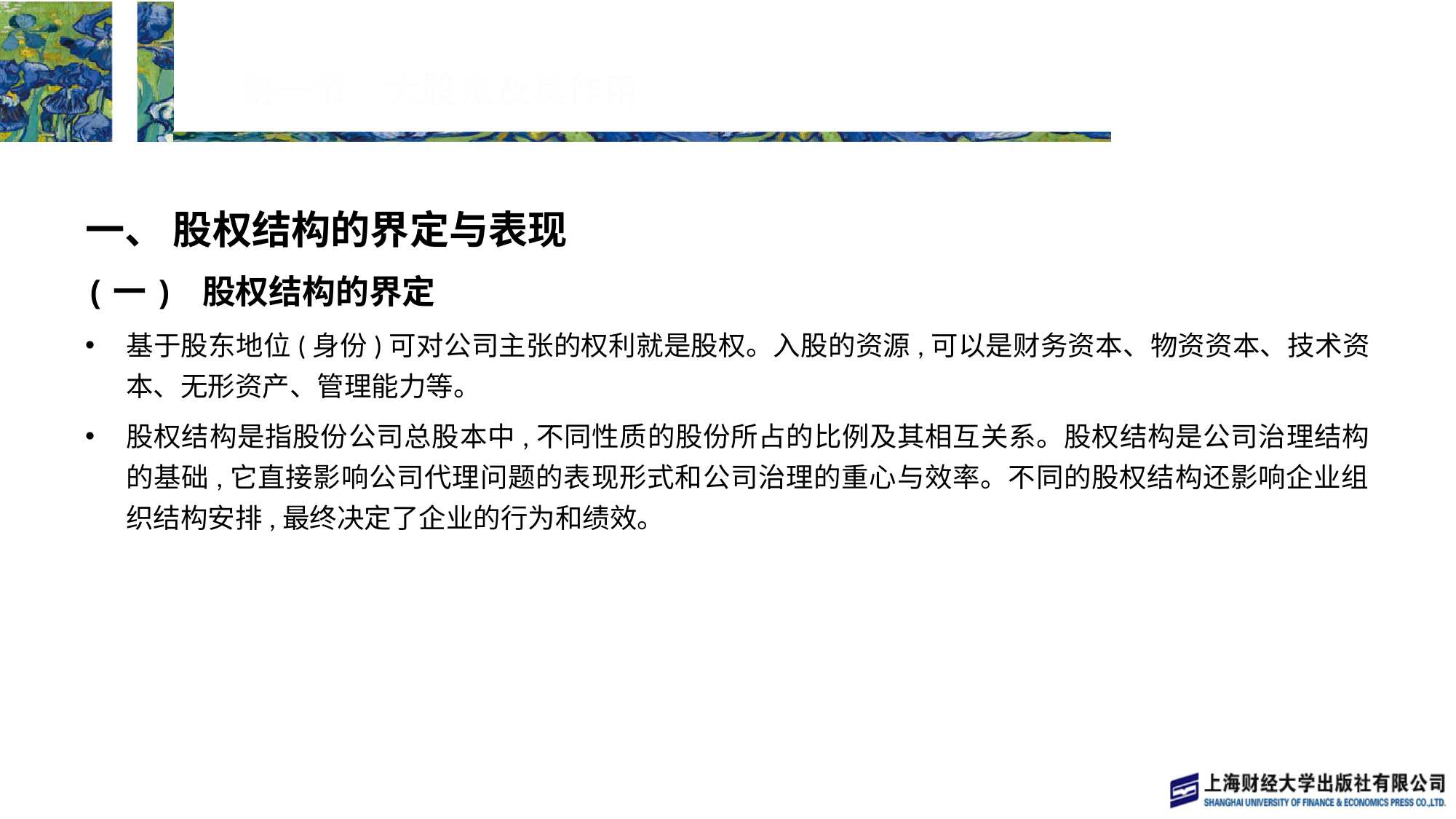

# 第一节　大股东及其作用
一、 股权结构的界定与表现
(一) 股权结构的界定
基于股东地位(身份)可对公司主张的权利就是股权。入股的资源,可以是财务资本、物资资本、技术资本、无形资产、管理能力等。
股权结构是指股份公司总股本中,不同性质的股份所占的比例及其相互关系。股权结构是公司治理结构的基础,它直接影响公司代理问题的表现形式和公司治理的重心与效率。不同的股权结构还影响企业组织结构安排,最终决定了企业的行为和绩效。